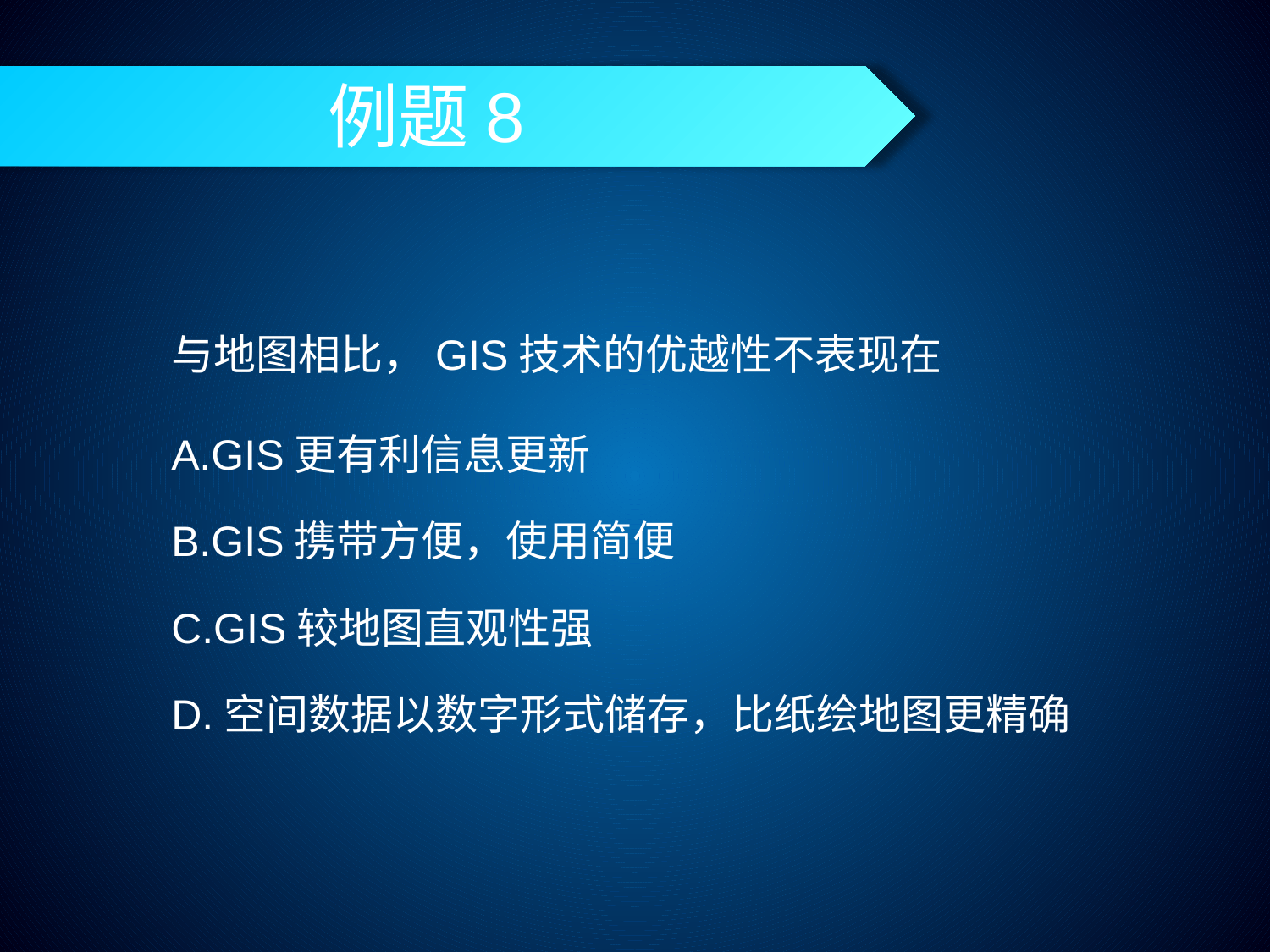

# 例题8
与地图相比，GIS技术的优越性不表现在
A.GIS更有利信息更新
B.GIS携带方便，使用简便
C.GIS较地图直观性强
D.空间数据以数字形式储存，比纸绘地图更精确